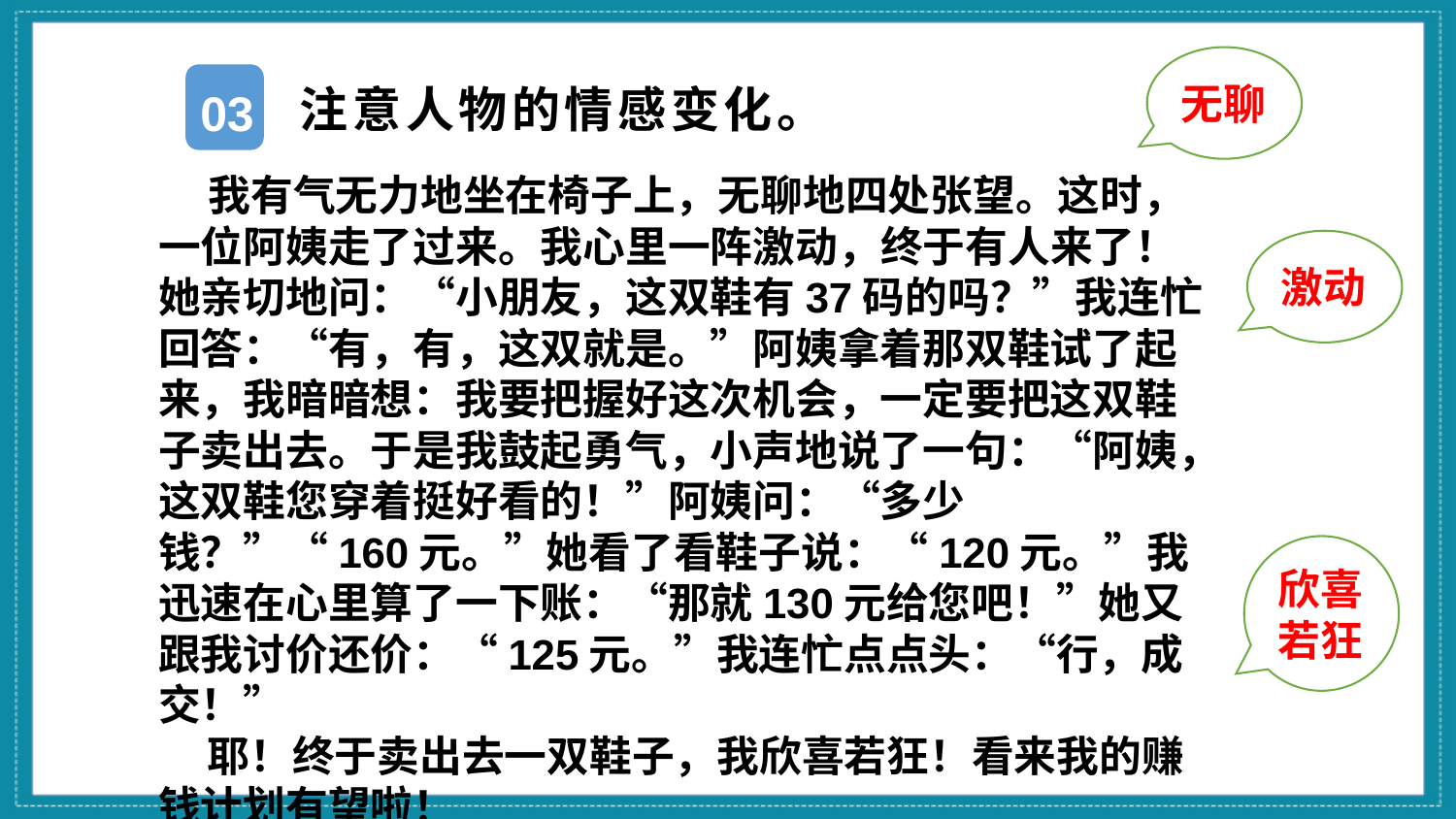

无聊

注意人物的情感变化。
03
     我有气无力地坐在椅子上，无聊地四处张望。这时，一位阿姨走了过来。我心里一阵激动，终于有人来了！她亲切地问：“小朋友，这双鞋有37码的吗？”我连忙回答：“有，有，这双就是。”阿姨拿着那双鞋试了起来，我暗暗想：我要把握好这次机会，一定要把这双鞋子卖出去。于是我鼓起勇气，小声地说了一句：“阿姨，这双鞋您穿着挺好看的！”阿姨问：“多少钱？”“160元。”她看了看鞋子说：“120元。”我迅速在心里算了一下账：“那就130元给您吧！”她又跟我讨价还价：“125元。”我连忙点点头：“行，成交！”
    耶！终于卖出去一双鞋子，我欣喜若狂！看来我的赚钱计划有望啦！
激动

欣喜若狂